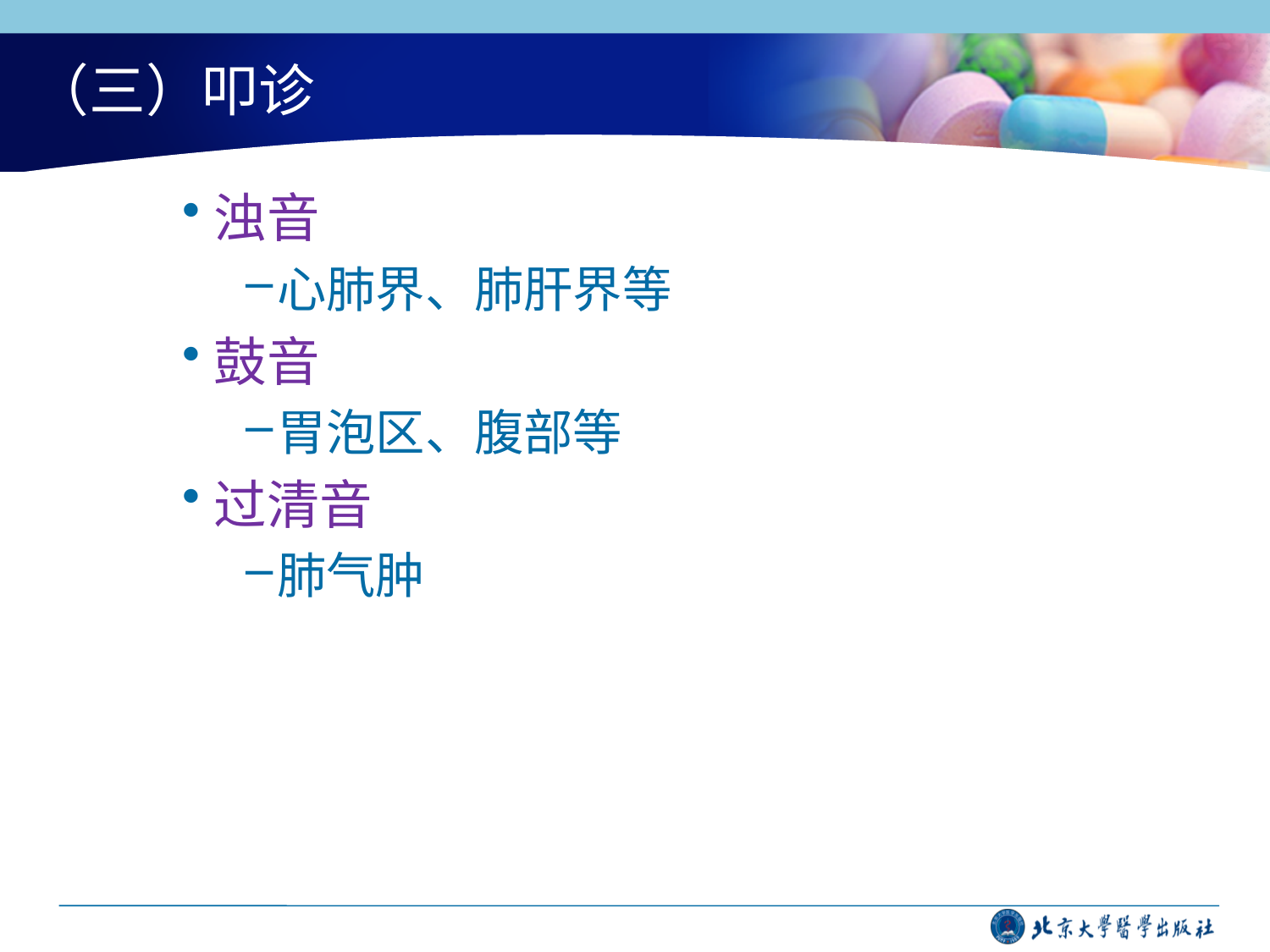

# （三）叩诊
浊音
心肺界、肺肝界等
鼓音
胃泡区、腹部等
过清音
肺气肿